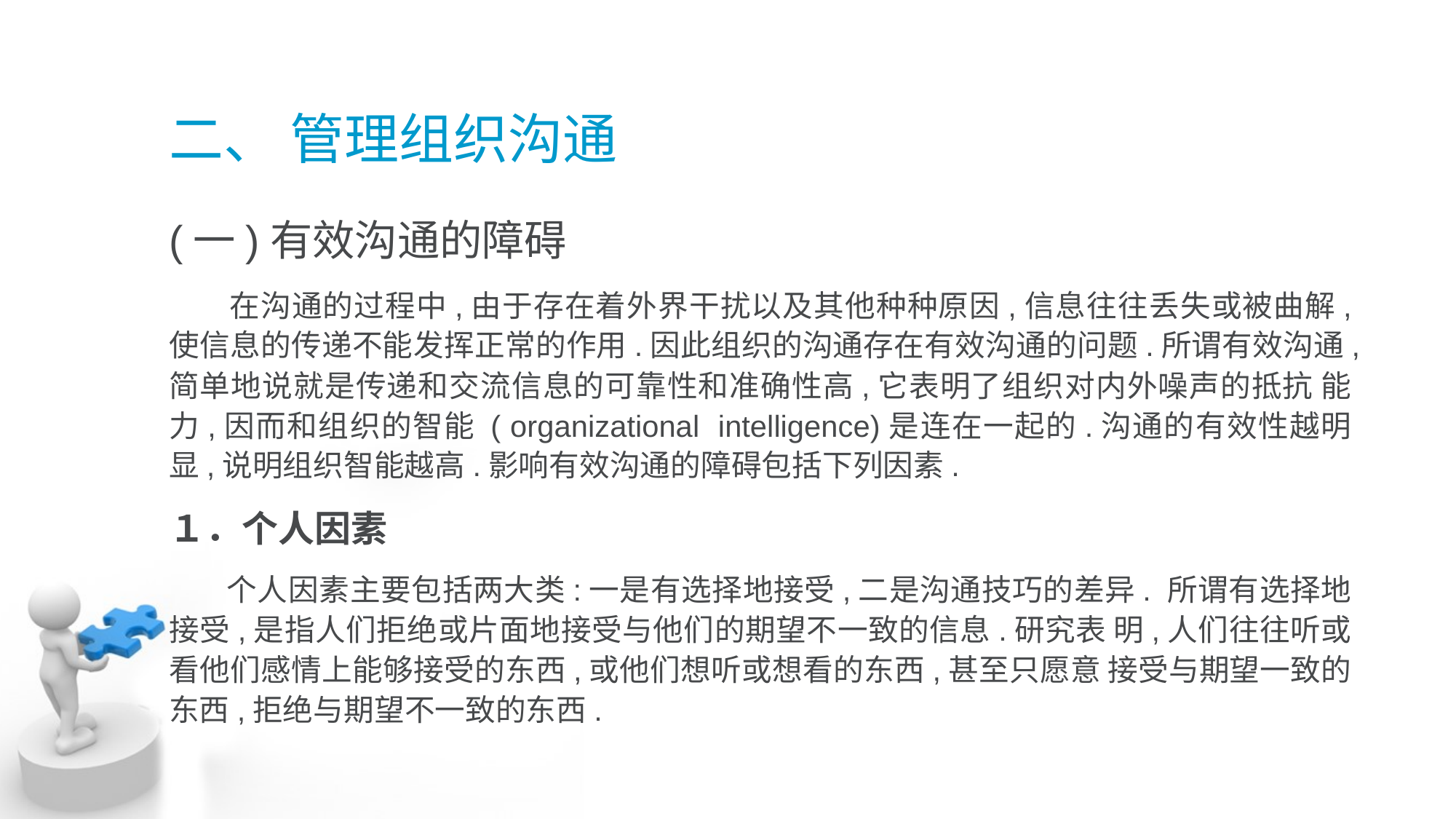

# 二、 管理组织沟通
(一)有效沟通的障碍
       在沟通的过程中,由于存在着外界干扰以及其他种种原因,信息往往丢失或被曲解, 使信息的传递不能发挥正常的作用.因此组织的沟通存在有效沟通的问题.所谓有效沟通,简单地说就是传递和交流信息的可靠性和准确性高,它表明了组织对内外噪声的抵抗 能力,因而和组织的智能 ( organizational  intelligence)是连在一起的.沟通的有效性越明 显,说明组织智能越高.影响有效沟通的障碍包括下列因素.
１．个人因素
       个人因素主要包括两大类:一是有选择地接受,二是沟通技巧的差异. 所谓有选择地接受,是指人们拒绝或片面地接受与他们的期望不一致的信息.研究表 明,人们往往听或看他们感情上能够接受的东西,或他们想听或想看的东西,甚至只愿意 接受与期望一致的东西,拒绝与期望不一致的东西.